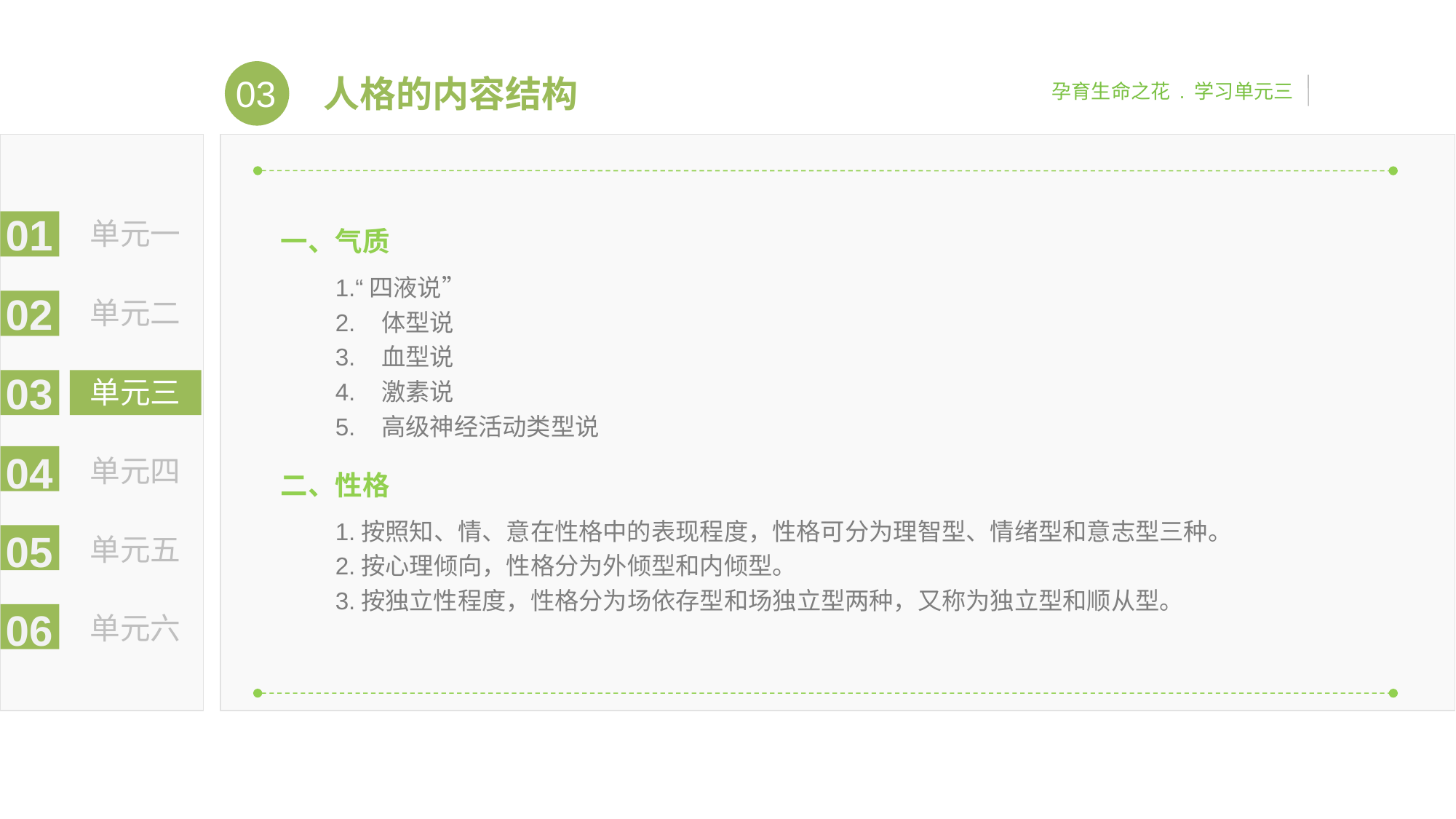

03
孕育生命之花 . 学习单元三
人格的内容结构

01
单元一

02
单元二

03
单元三

04

单元四
05

单元五
06

单元六

一、气质
1.“四液说”
2.   体型说
3.   血型说
4.   激素说
5.   高级神经活动类型说
二、性格
1.按照知、情、意在性格中的表现程度，性格可分为理智型、情绪型和意志型三种。
2.按心理倾向，性格分为外倾型和内倾型。
3.按独立性程度，性格分为场依存型和场独立型两种，又称为独立型和顺从型。